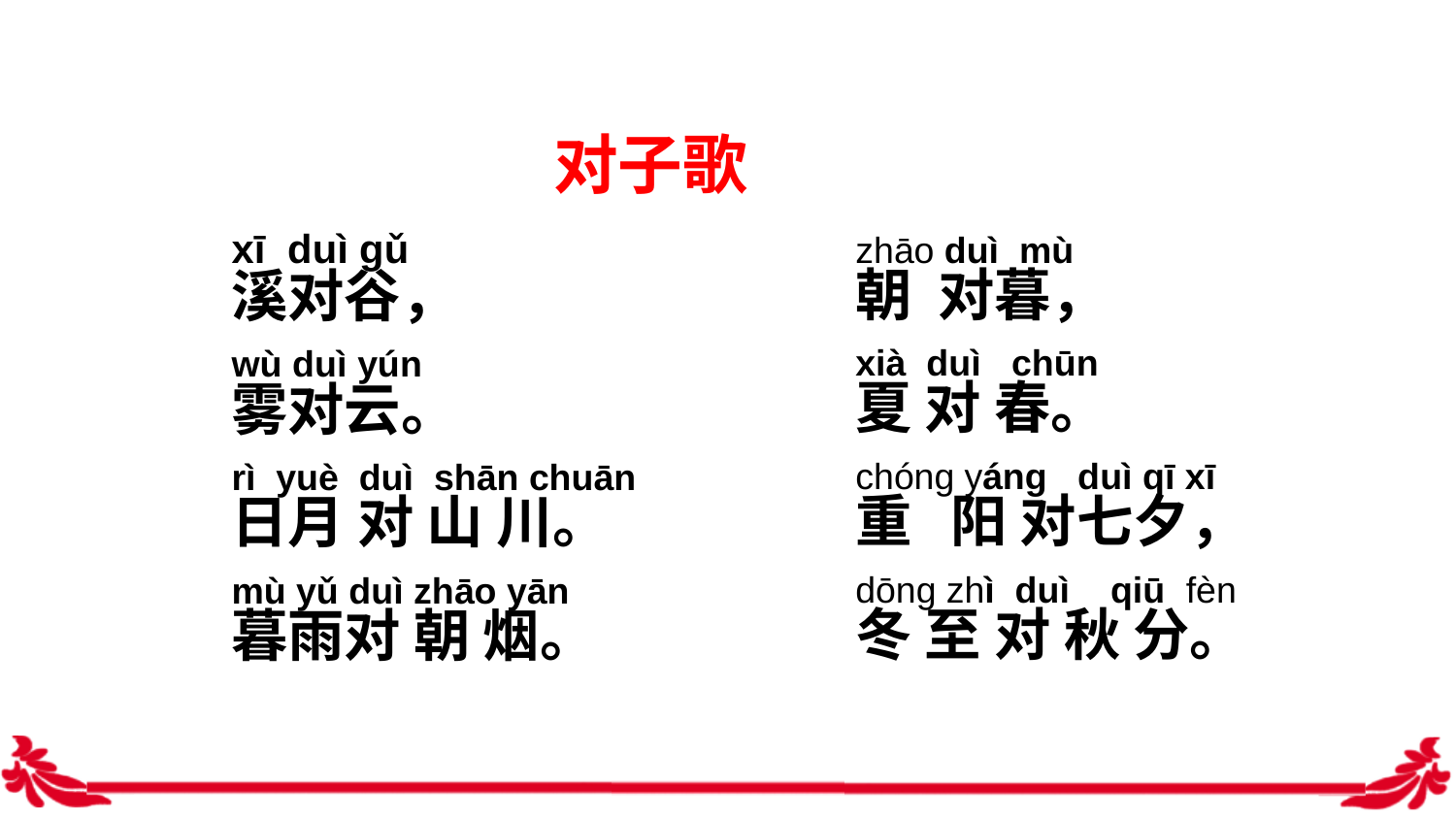

对子歌
zhāo duì  mù
朝  对暮，
xià  duì   chūn
夏 对 春。
chóng yáng   duì qī xī
重   阳 对七夕，
dōng zhì  duì    qiū  fèn
冬 至 对 秋 分。
xī  duì gǔ
溪对谷，
wù duì yún
雾对云。
rì  yuè  duì  shān chuān
日月 对 山 川。
mù yǔ duì zhāo yān
暮雨对 朝 烟。